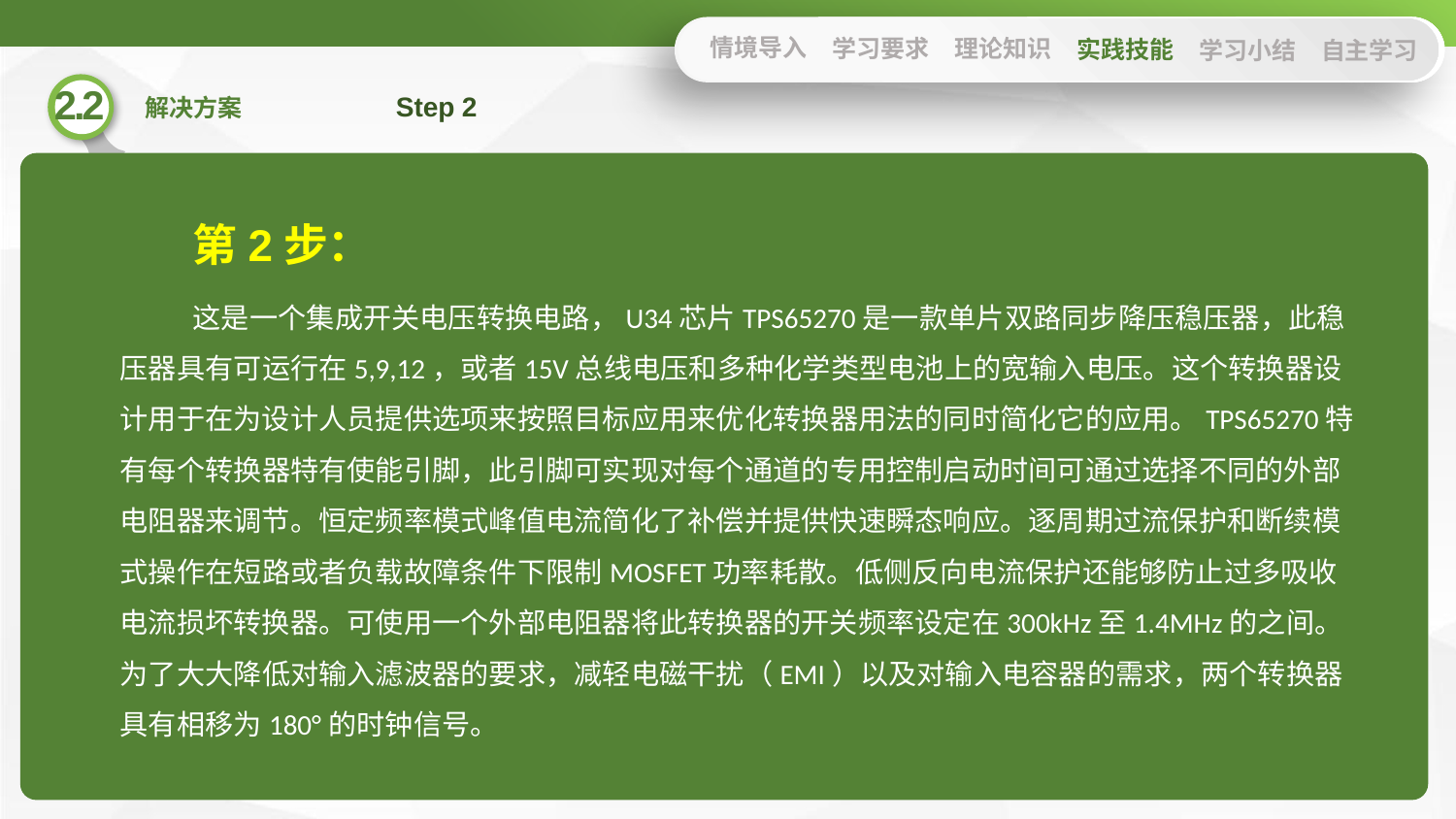

情境导入
学习要求
理论知识
实践技能
学习小结
自主学习
Step 2
第2步：
这是一个集成开关电压转换电路，U34芯片TPS65270是一款单片双路同步降压稳压器，此稳压器具有可运行在5,9,12，或者15V总线电压和多种化学类型电池上的宽输入电压。这个转换器设计用于在为设计人员提供选项来按照目标应用来优化转换器用法的同时简化它的应用。TPS65270特有每个转换器特有使能引脚，此引脚可实现对每个通道的专用控制启动时间可通过选择不同的外部电阻器来调节。恒定频率模式峰值电流简化了补偿并提供快速瞬态响应。逐周期过流保护和断续模式操作在短路或者负载故障条件下限制MOSFET功率耗散。低侧反向电流保护还能够防止过多吸收电流损坏转换器。可使用一个外部电阻器将此转换器的开关频率设定在300kHz至1.4MHz的之间。为了大大降低对输入滤波器的要求，减轻电磁干扰（EMI）以及对输入电容器的需求，两个转换器具有相移为180°的时钟信号。